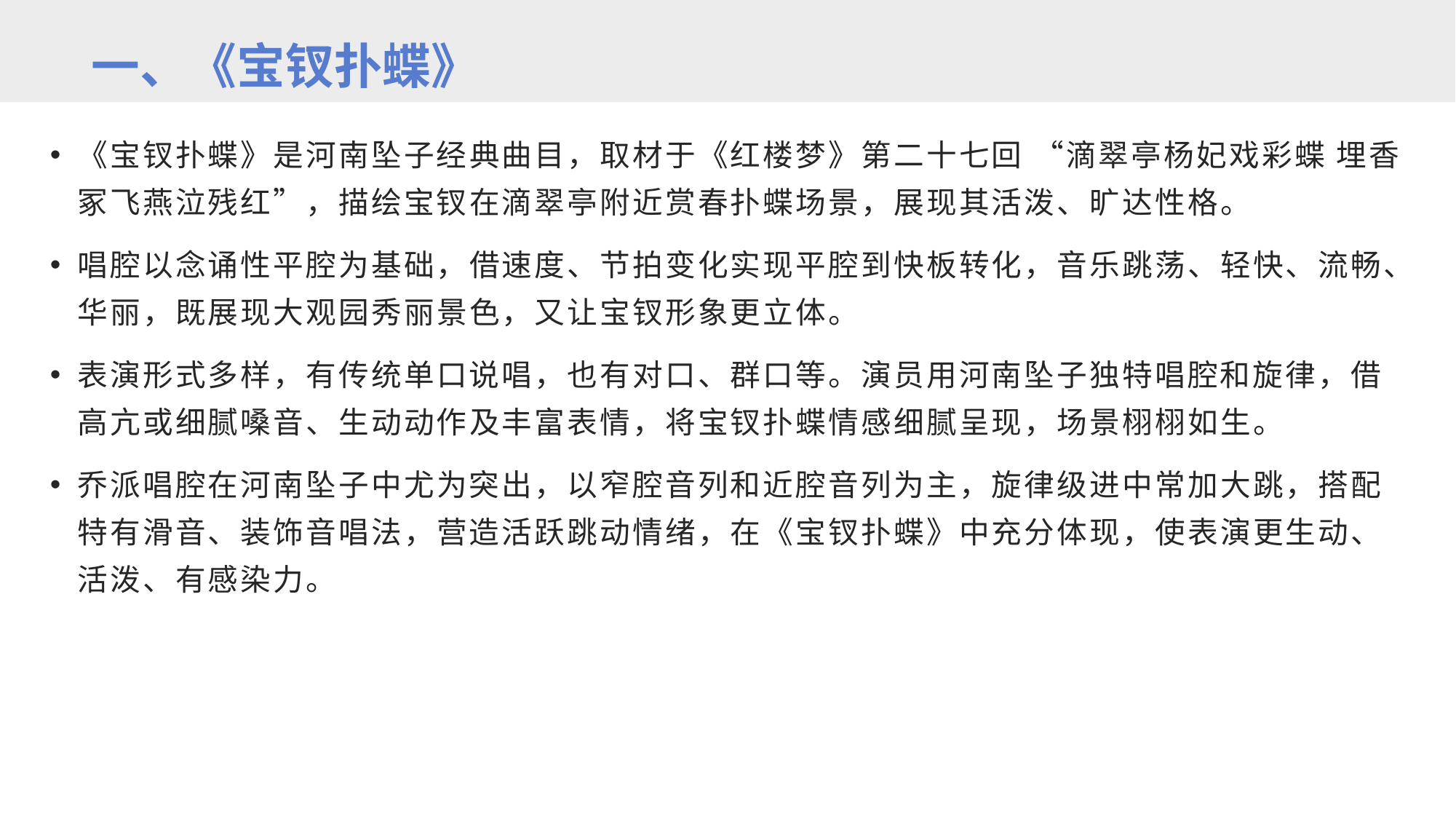

一、《宝钗扑蝶》
《宝钗扑蝶》是河南坠子经典曲目，取材于《红楼梦》第二十七回 “滴翠亭杨妃戏彩蝶 埋香冢飞燕泣残红”，描绘宝钗在滴翠亭附近赏春扑蝶场景，展现其活泼、旷达性格。
唱腔以念诵性平腔为基础，借速度、节拍变化实现平腔到快板转化，音乐跳荡、轻快、流畅、华丽，既展现大观园秀丽景色，又让宝钗形象更立体。
表演形式多样，有传统单口说唱，也有对口、群口等。演员用河南坠子独特唱腔和旋律，借高亢或细腻嗓音、生动动作及丰富表情，将宝钗扑蝶情感细腻呈现，场景栩栩如生。
乔派唱腔在河南坠子中尤为突出，以窄腔音列和近腔音列为主，旋律级进中常加大跳，搭配特有滑音、装饰音唱法，营造活跃跳动情绪，在《宝钗扑蝶》中充分体现，使表演更生动、活泼、有感染力。